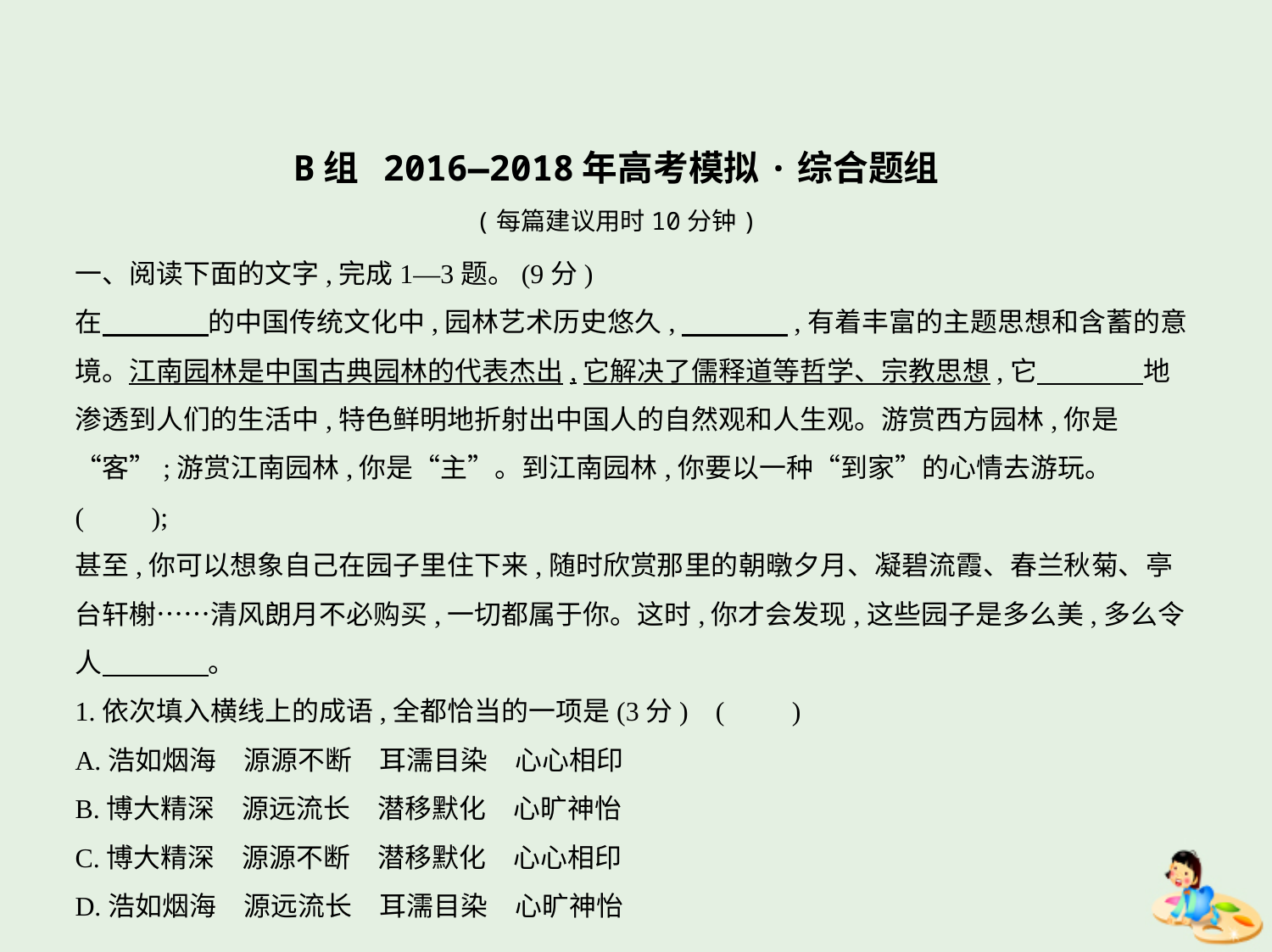

B组  2016—2018年高考模拟·综合题组
(每篇建议用时10分钟)
一、阅读下面的文字,完成1—3题。(9分)
在　　　    的中国传统文化中,园林艺术历史悠久,　　　    ,有着丰富的主题思想和含蓄的意
境。江南园林是中国古典园林的代表杰出,它解决了儒释道等哲学、宗教思想,它　　　    地
渗透到人们的生活中,特色鲜明地折射出中国人的自然观和人生观。游赏西方园林,你是
“客”;游赏江南园林,你是“主”。到江南园林,你要以一种“到家”的心情去游玩。(　　);
甚至,你可以想象自己在园子里住下来,随时欣赏那里的朝暾夕月、凝碧流霞、春兰秋菊、亭
台轩榭……清风朗月不必购买,一切都属于你。这时,你才会发现,这些园子是多么美,多么令
人　　　    。
1.依次填入横线上的成语,全都恰当的一项是(3分) (　　)
A.浩如烟海　源源不断　耳濡目染　心心相印
B.博大精深　源远流长　潜移默化　心旷神怡
C.博大精深　源源不断　潜移默化　心心相印
D.浩如烟海　源远流长　耳濡目染　心旷神怡